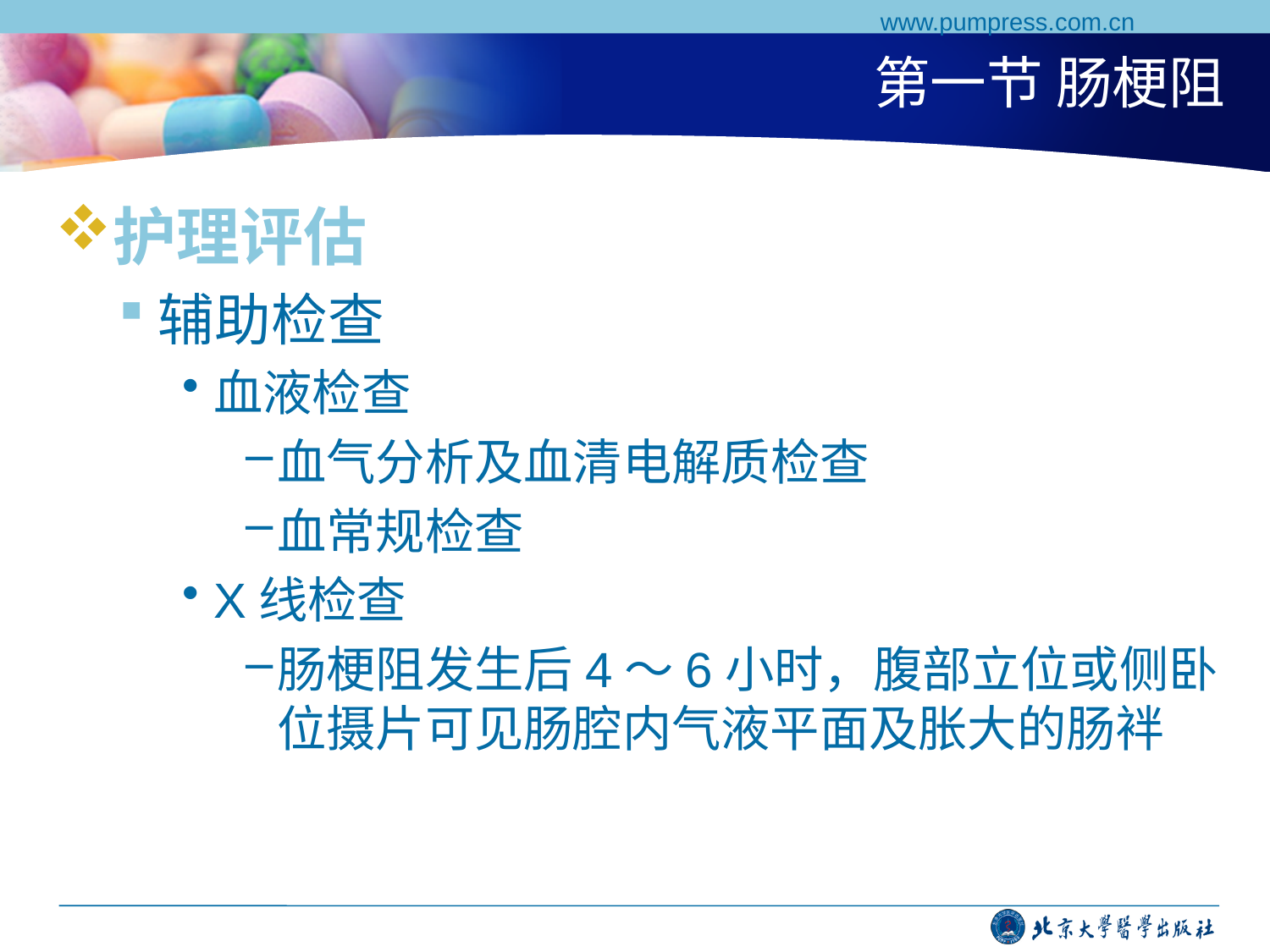

www.pumpress.com.cn
# 第一节 肠梗阻
护理评估
辅助检查
血液检查
血气分析及血清电解质检查
血常规检查
X线检查
肠梗阻发生后4～6小时，腹部立位或侧卧位摄片可见肠腔内气液平面及胀大的肠袢